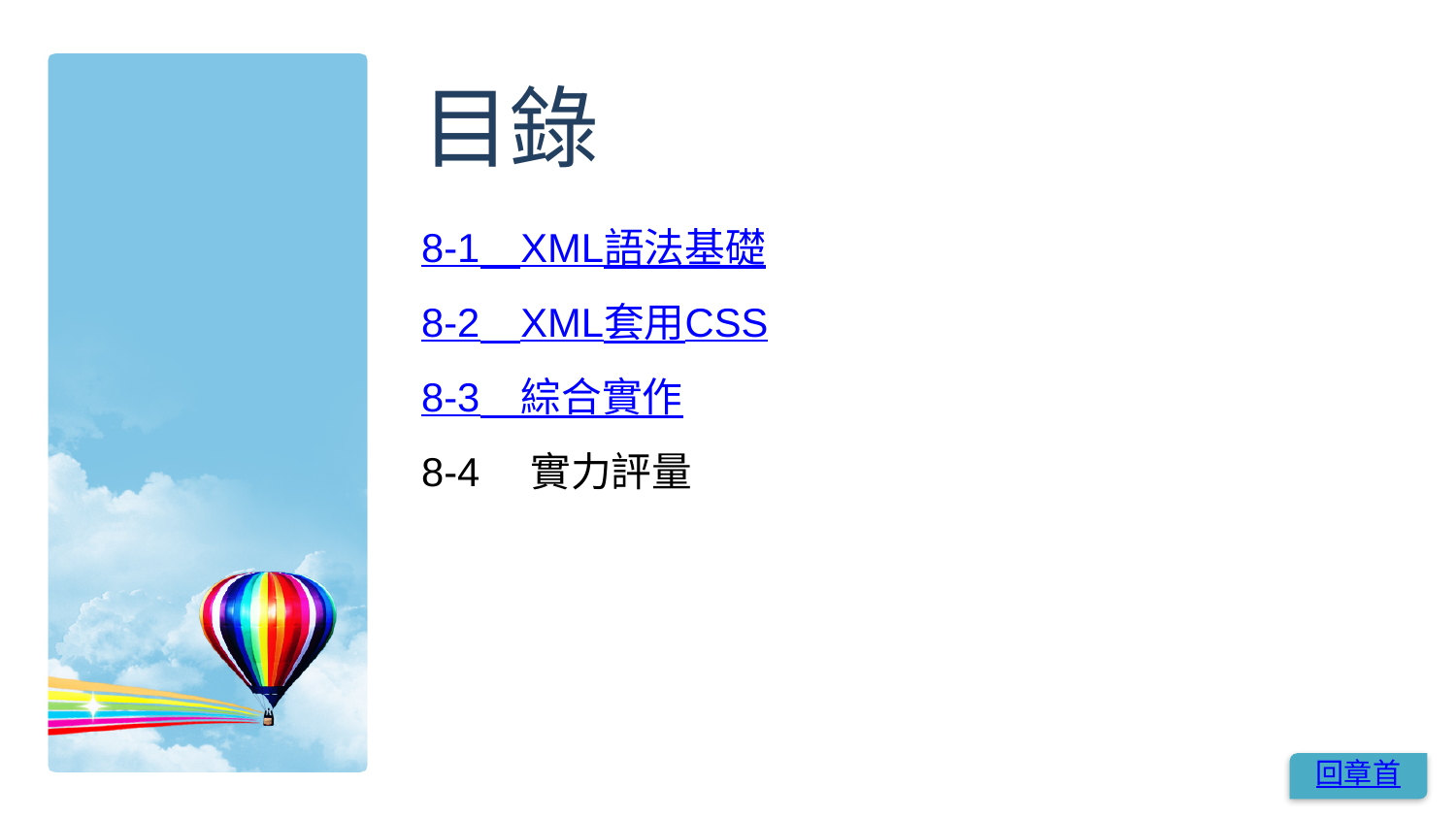

# 目錄
8-1　XML語法基礎
8-2　XML套用CSS
8-3　綜合實作
8-4　實力評量
回章首